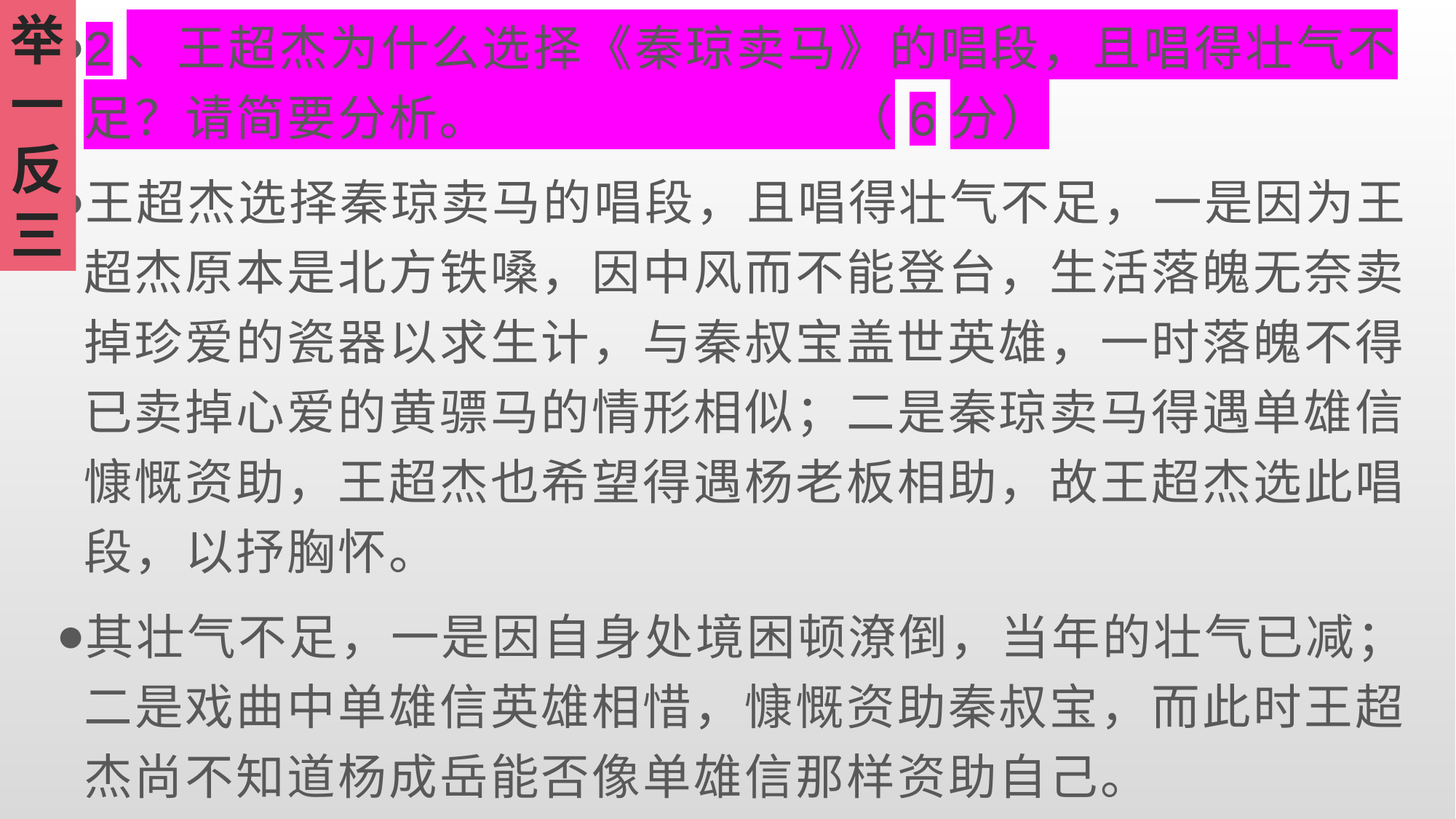

举一反三
2、王超杰为什么选择《秦琼卖马》的唱段，且唱得壮气不足？请简要分析。                           （6分）
王超杰选择秦琼卖马的唱段，且唱得壮气不足，一是因为王超杰原本是北方铁嗓，因中风而不能登台，生活落魄无奈卖掉珍爱的瓷器以求生计，与秦叔宝盖世英雄，一时落魄不得已卖掉心爱的黄骠马的情形相似；二是秦琼卖马得遇单雄信慷慨资助，王超杰也希望得遇杨老板相助，故王超杰选此唱段，以抒胸怀。
其壮气不足，一是因自身处境困顿潦倒，当年的壮气已减；二是戏曲中单雄信英雄相惜，慷慨资助秦叔宝，而此时王超杰尚不知道杨成岳能否像单雄信那样资助自己。